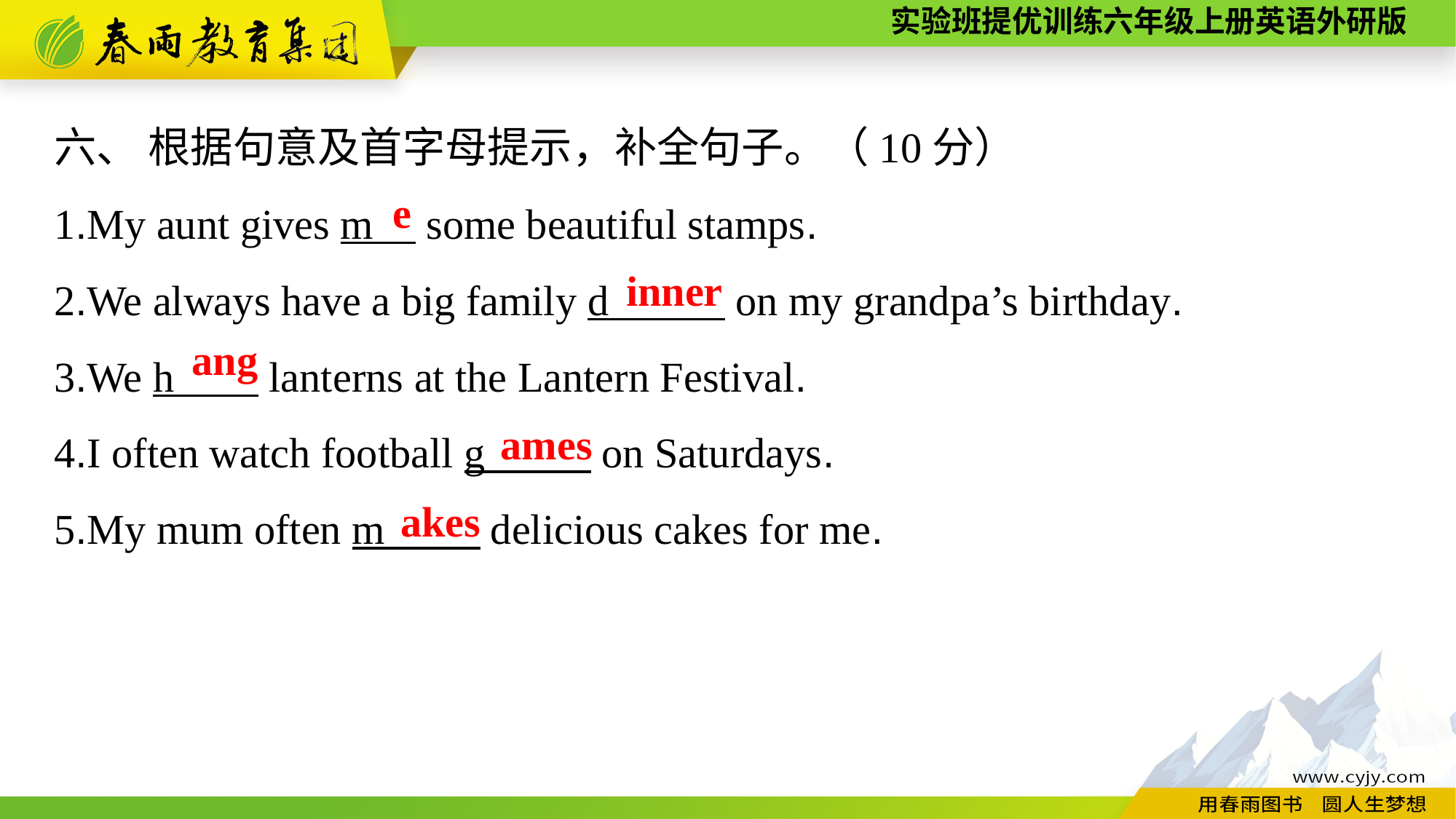

六、 根据句意及首字母提示，补全句子。（10分）
1.My aunt gives m     some beautiful stamps.
2.We always have a big family d            on my grandpa’s birthday.
3.We h         lanterns at the Lantern Festival.
4.I often watch football g           on Saturdays.
5.My mum often m          delicious cakes for me.
e
inner
ang
ames
akes